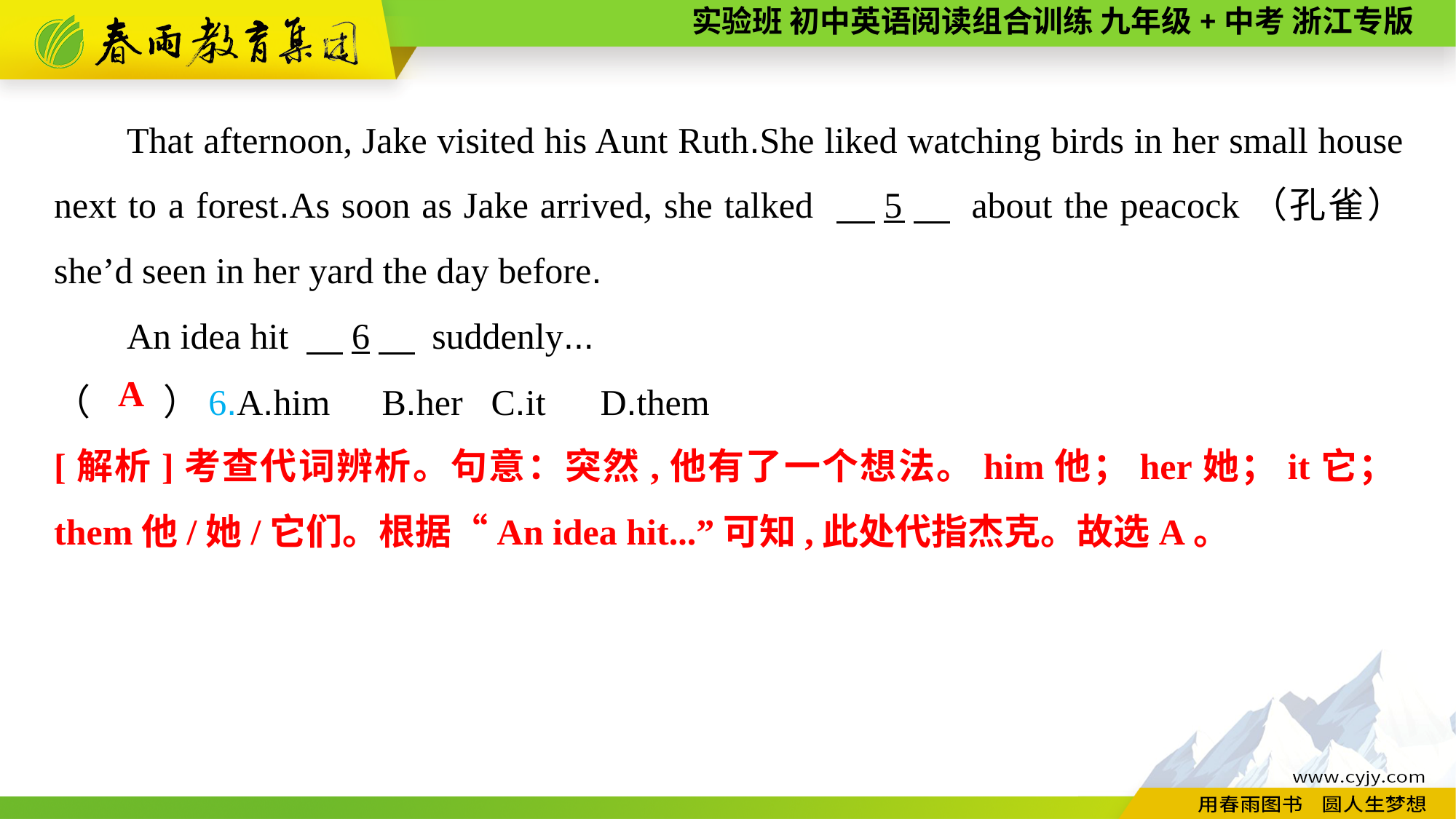

That afternoon, Jake visited his Aunt Ruth.She liked watching birds in her small house next to a forest.As soon as Jake arrived, she talked 　5　 about the peacock（孔雀） she’d seen in her yard the day before.
An idea hit 　6　 suddenly...
（　　）6.A.him	B.her	C.it	D.them
A
[解析]考查代词辨析。句意：突然,他有了一个想法。him他；her她；it它；them他/她/它们。根据“An idea hit...”可知,此处代指杰克。故选A。